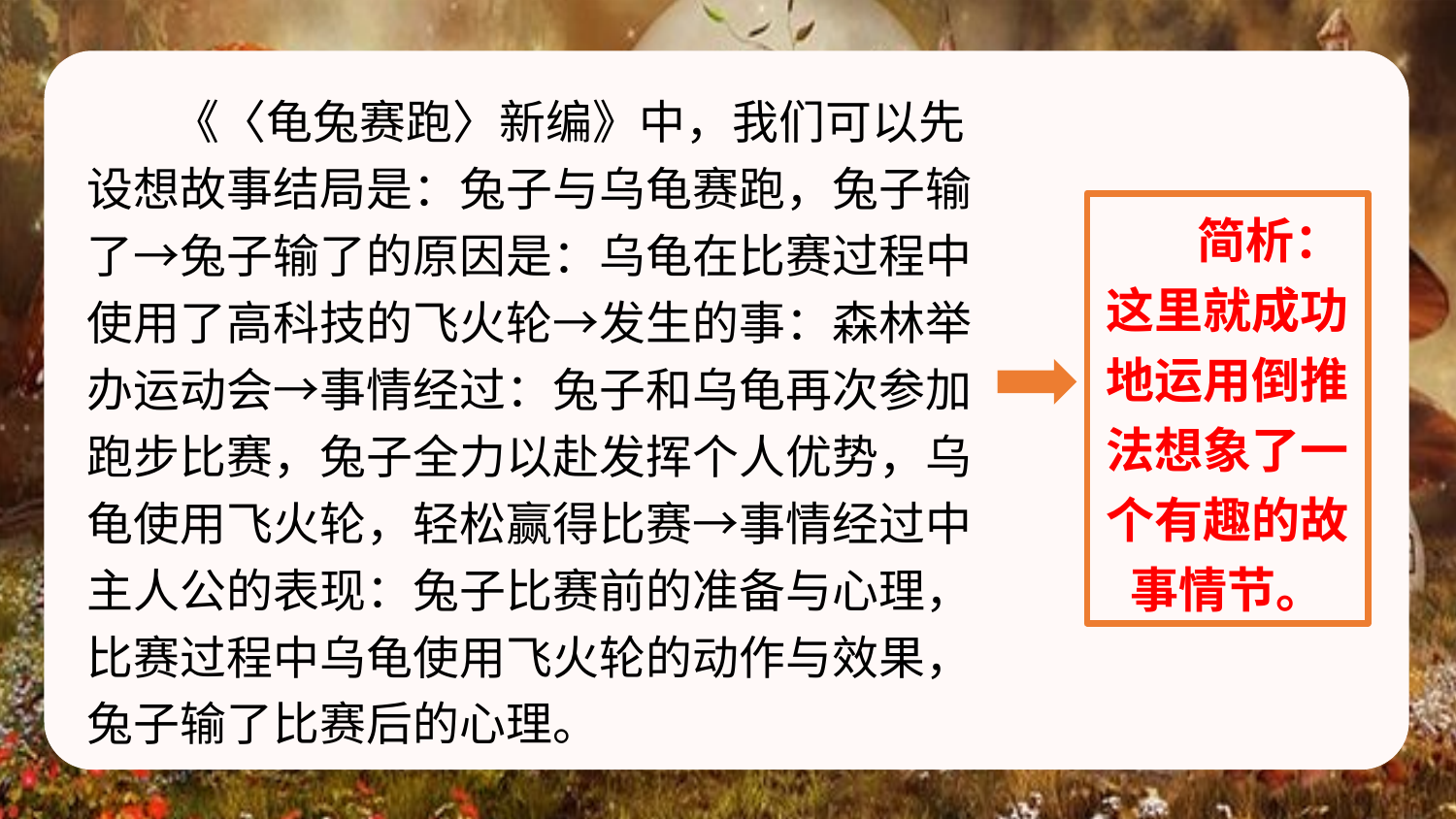

《〈龟兔赛跑〉新编》中，我们可以先设想故事结局是：兔子与乌龟赛跑，兔子输了→兔子输了的原因是：乌龟在比赛过程中使用了高科技的飞火轮→发生的事：森林举办运动会→事情经过：兔子和乌龟再次参加跑步比赛，兔子全力以赴发挥个人优势，乌龟使用飞火轮，轻松赢得比赛→事情经过中主人公的表现：兔子比赛前的准备与心理，比赛过程中乌龟使用飞火轮的动作与效果，兔子输了比赛后的心理。
简析：这里就成功地运用倒推法想象了一个有趣的故事情节。